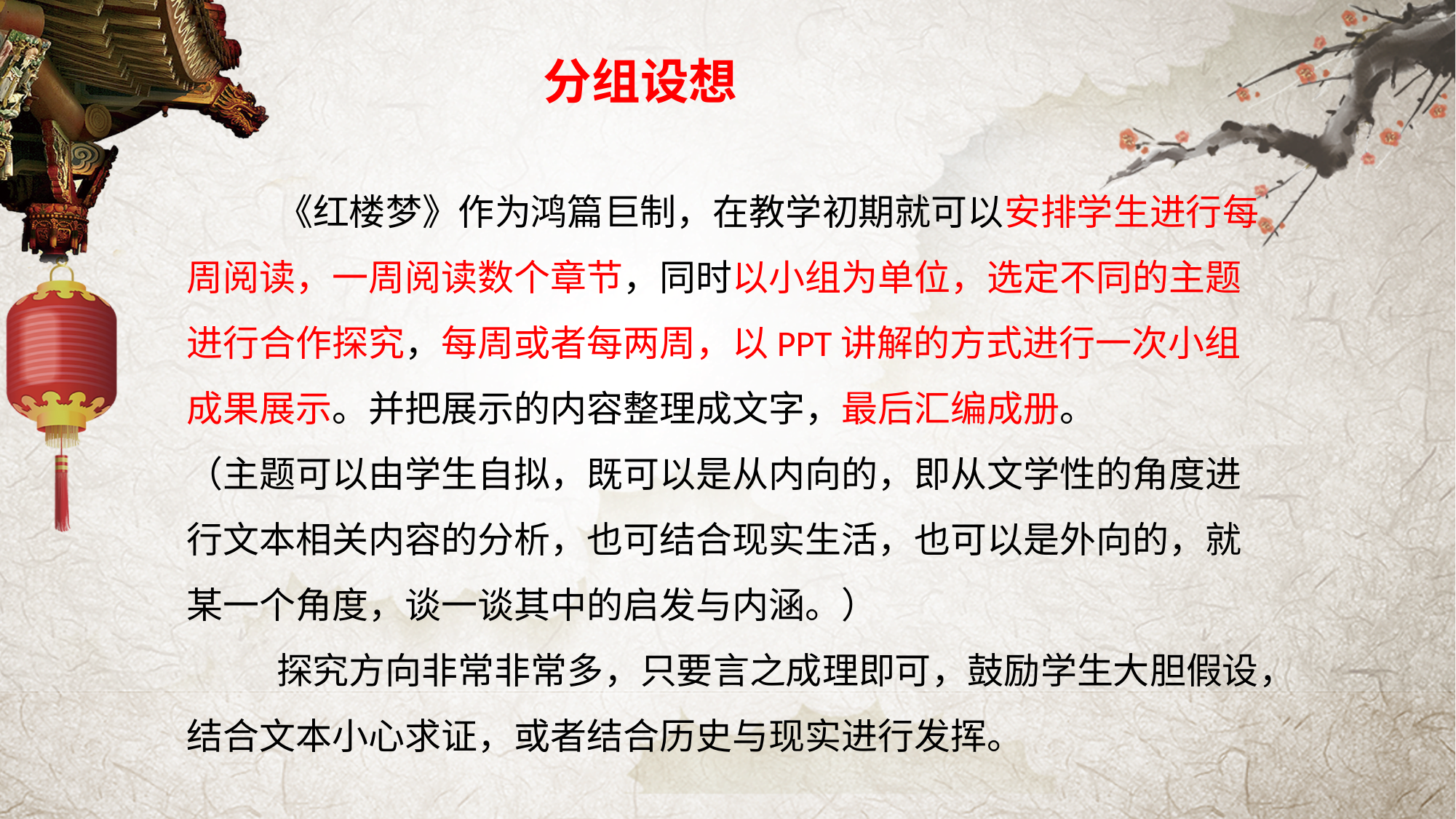

分组设想
        《红楼梦》作为鸿篇巨制，在教学初期就可以安排学生进行每周阅读，一周阅读数个章节，同时以小组为单位，选定不同的主题进行合作探究，每周或者每两周，以PPT讲解的方式进行一次小组成果展示。并把展示的内容整理成文字，最后汇编成册。
（主题可以由学生自拟，既可以是从内向的，即从文学性的角度进行文本相关内容的分析，也可结合现实生活，也可以是外向的，就某一个角度，谈一谈其中的启发与内涵。）
        探究方向非常非常多，只要言之成理即可，鼓励学生大胆假设，结合文本小心求证，或者结合历史与现实进行发挥。